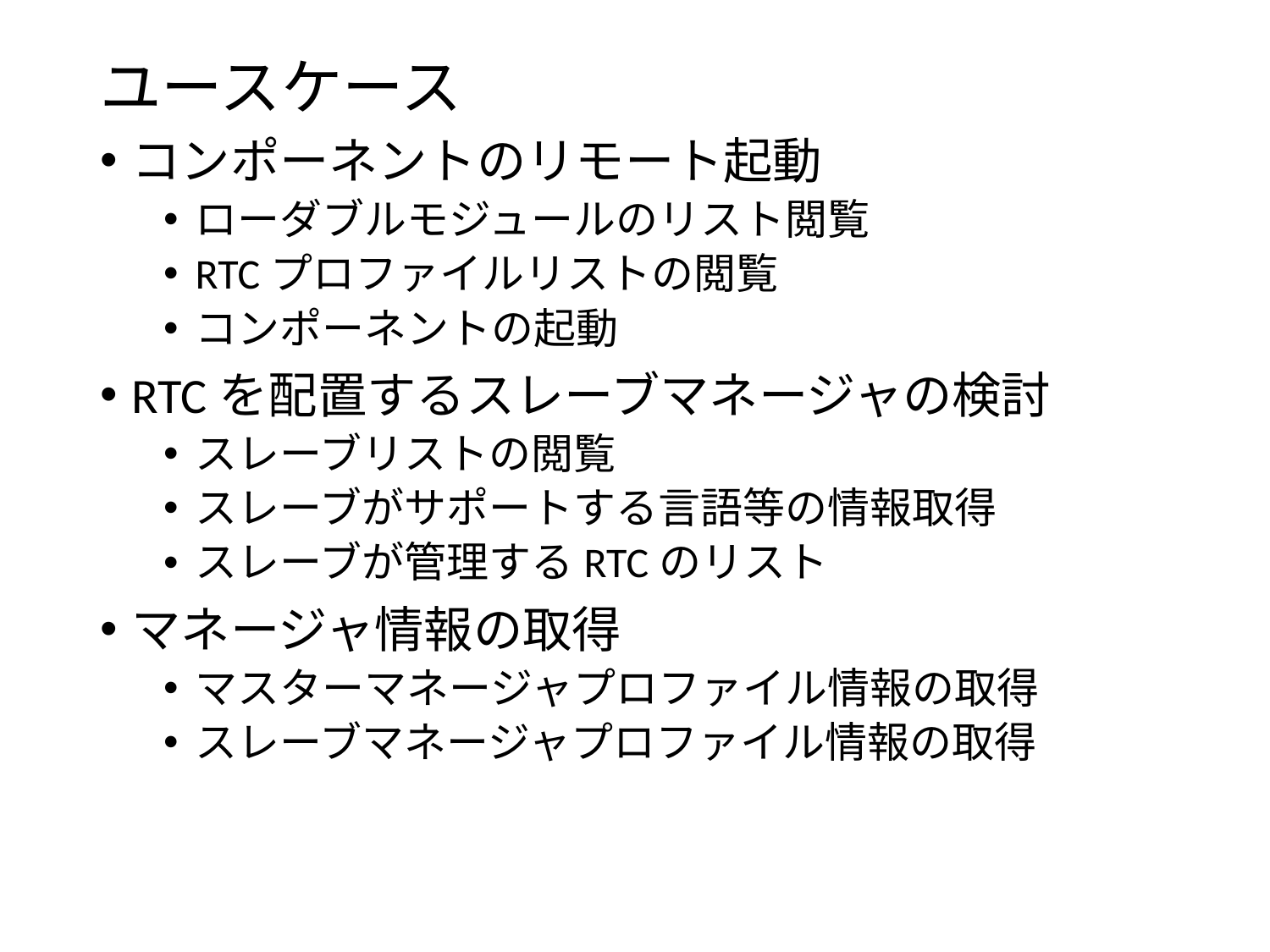

# ユースケース
コンポーネントのリモート起動
ローダブルモジュールのリスト閲覧
RTCプロファイルリストの閲覧
コンポーネントの起動
RTCを配置するスレーブマネージャの検討
スレーブリストの閲覧
スレーブがサポートする言語等の情報取得
スレーブが管理するRTCのリスト
マネージャ情報の取得
マスターマネージャプロファイル情報の取得
スレーブマネージャプロファイル情報の取得